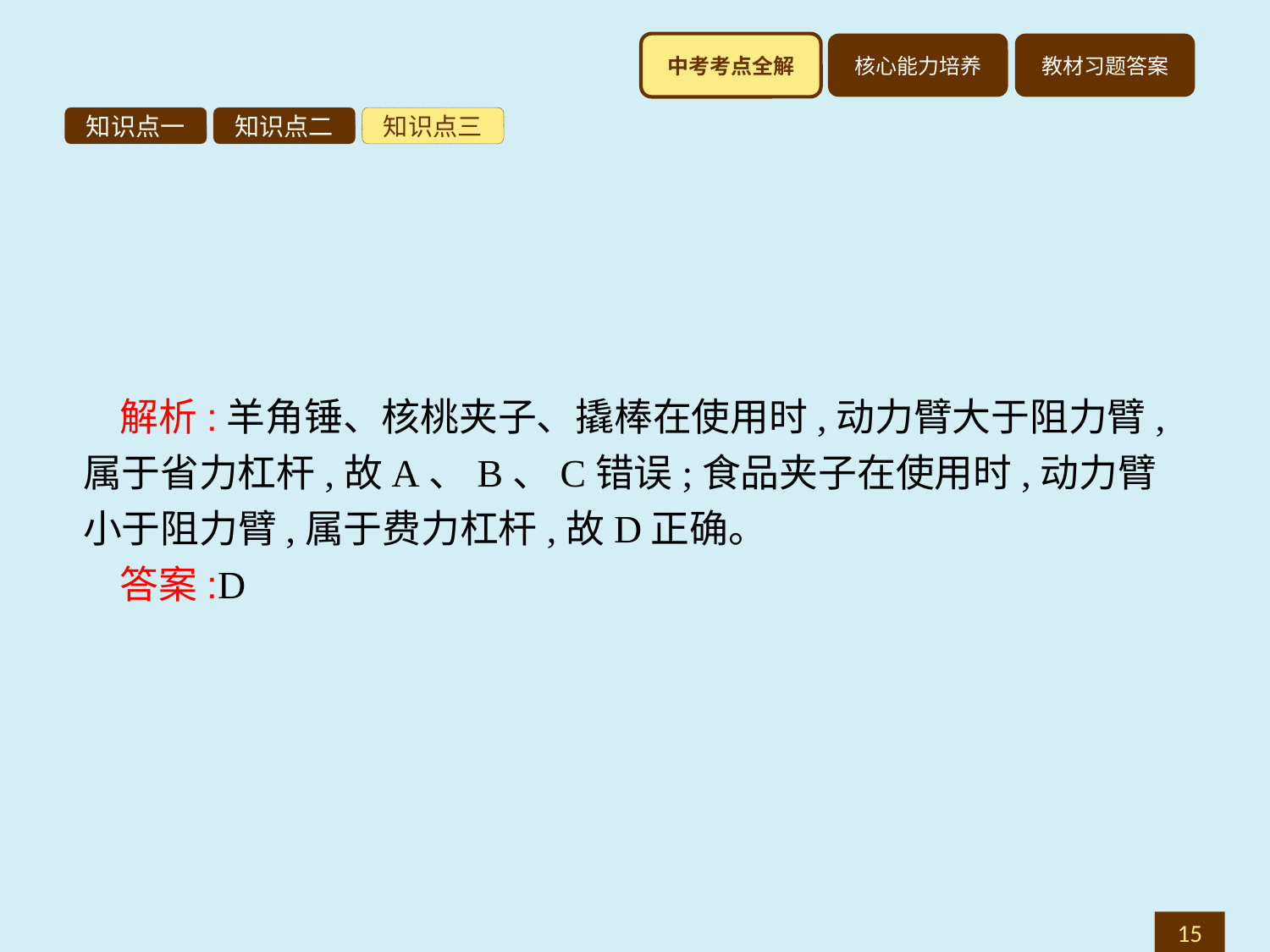

知识点一
知识点二
知识点三
解析:羊角锤、核桃夹子、撬棒在使用时,动力臂大于阻力臂,属于省力杠杆,故A、B、C错误;食品夹子在使用时,动力臂小于阻力臂,属于费力杠杆,故D正确。
答案:D